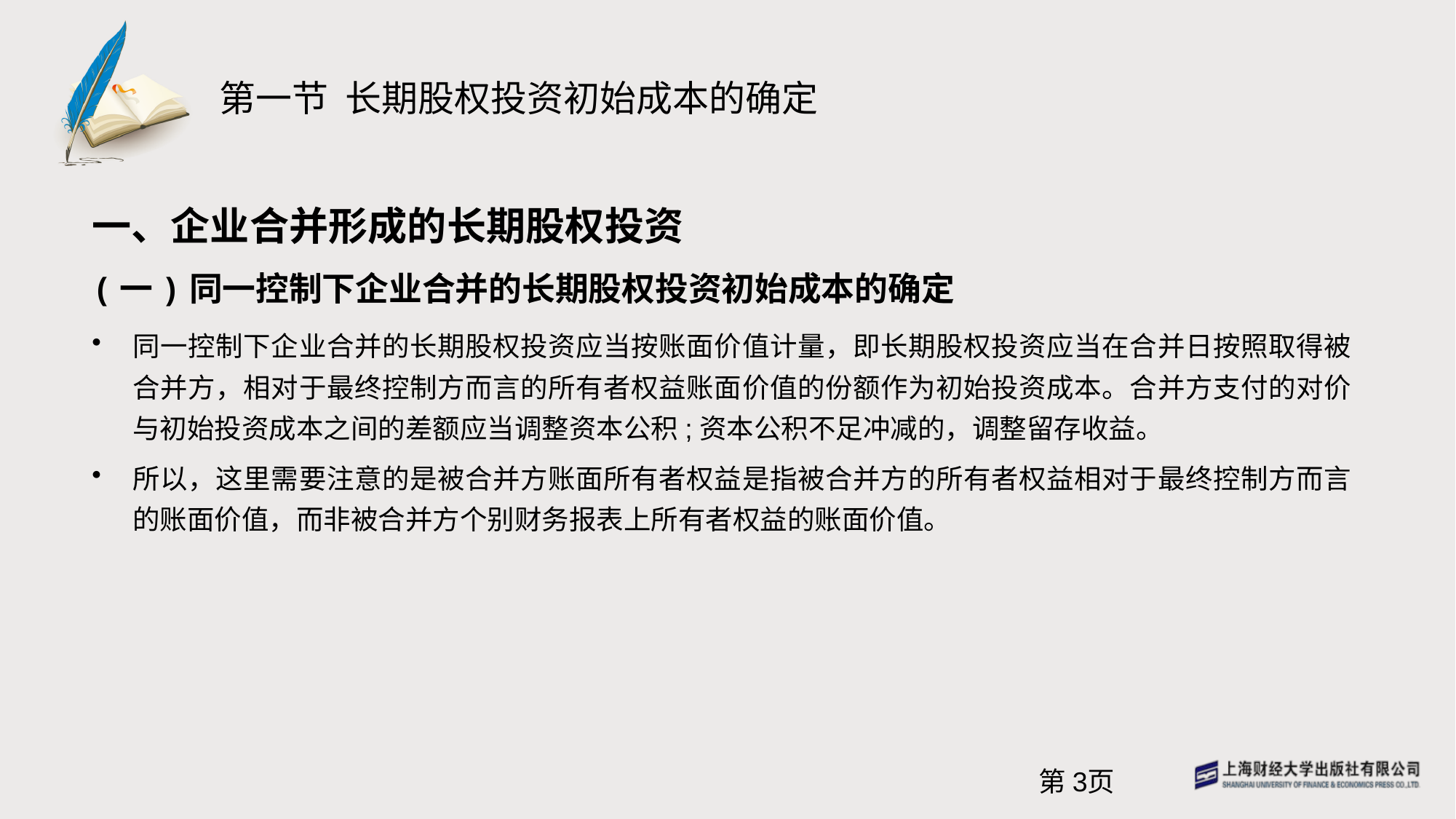

# 第一节  长期股权投资初始成本的确定
一、企业合并形成的长期股权投资
(一)同一控制下企业合并的长期股权投资初始成本的确定
同一控制下企业合并的长期股权投资应当按账面价值计量，即长期股权投资应当在合并日按照取得被合并方，相对于最终控制方而言的所有者权益账面价值的份额作为初始投资成本。合并方支付的对价与初始投资成本之间的差额应当调整资本公积;资本公积不足冲减的，调整留存收益。
所以，这里需要注意的是被合并方账面所有者权益是指被合并方的所有者权益相对于最终控制方而言的账面价值，而非被合并方个别财务报表上所有者权益的账面价值。

3